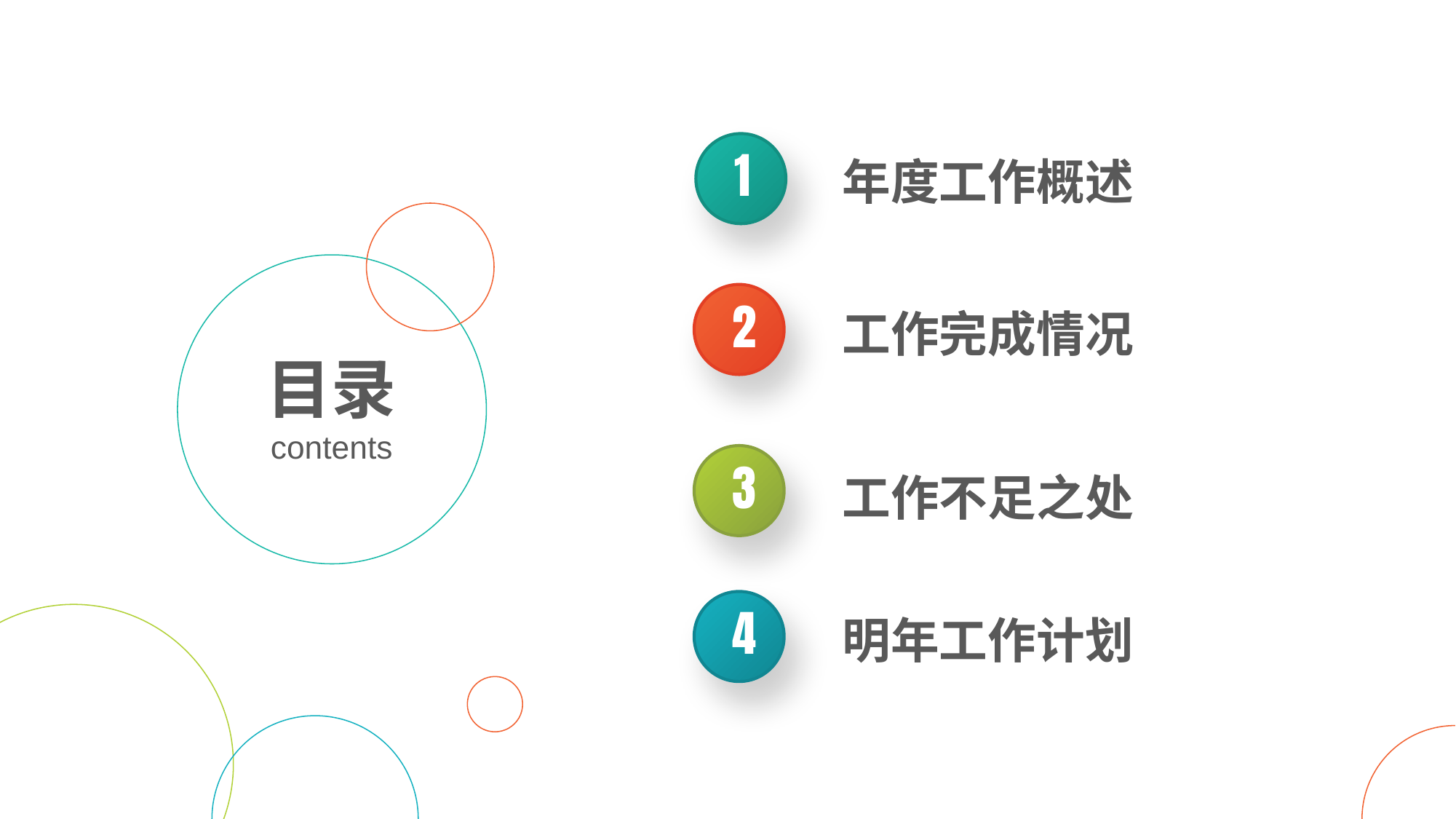

1
年度工作概述

2
工作完成情况
目录
contents

3
工作不足之处

4
明年工作计划